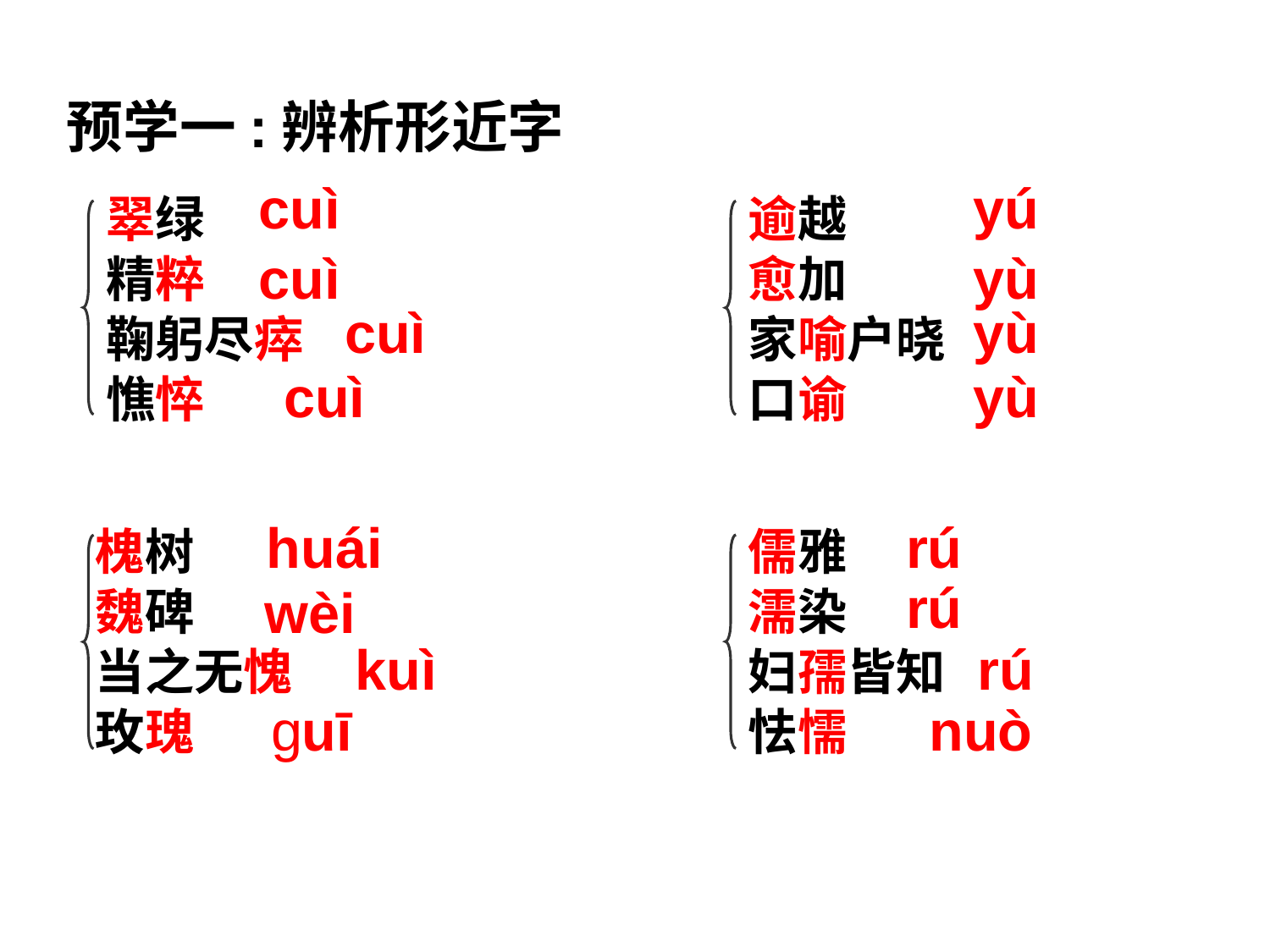

预学一:辨析形近字
cuì
yú
翠绿
精粹
鞠躬尽瘁
憔悴
逾越
愈加
家喻户晓
口谕

cuì
yù
cuì
yù
cuì
yù
huái
rú
槐树
魏碑
当之无愧
玫瑰
儒雅
濡染
妇孺皆知
怯懦

rú
wèi
kuì
rú
nuò
guī